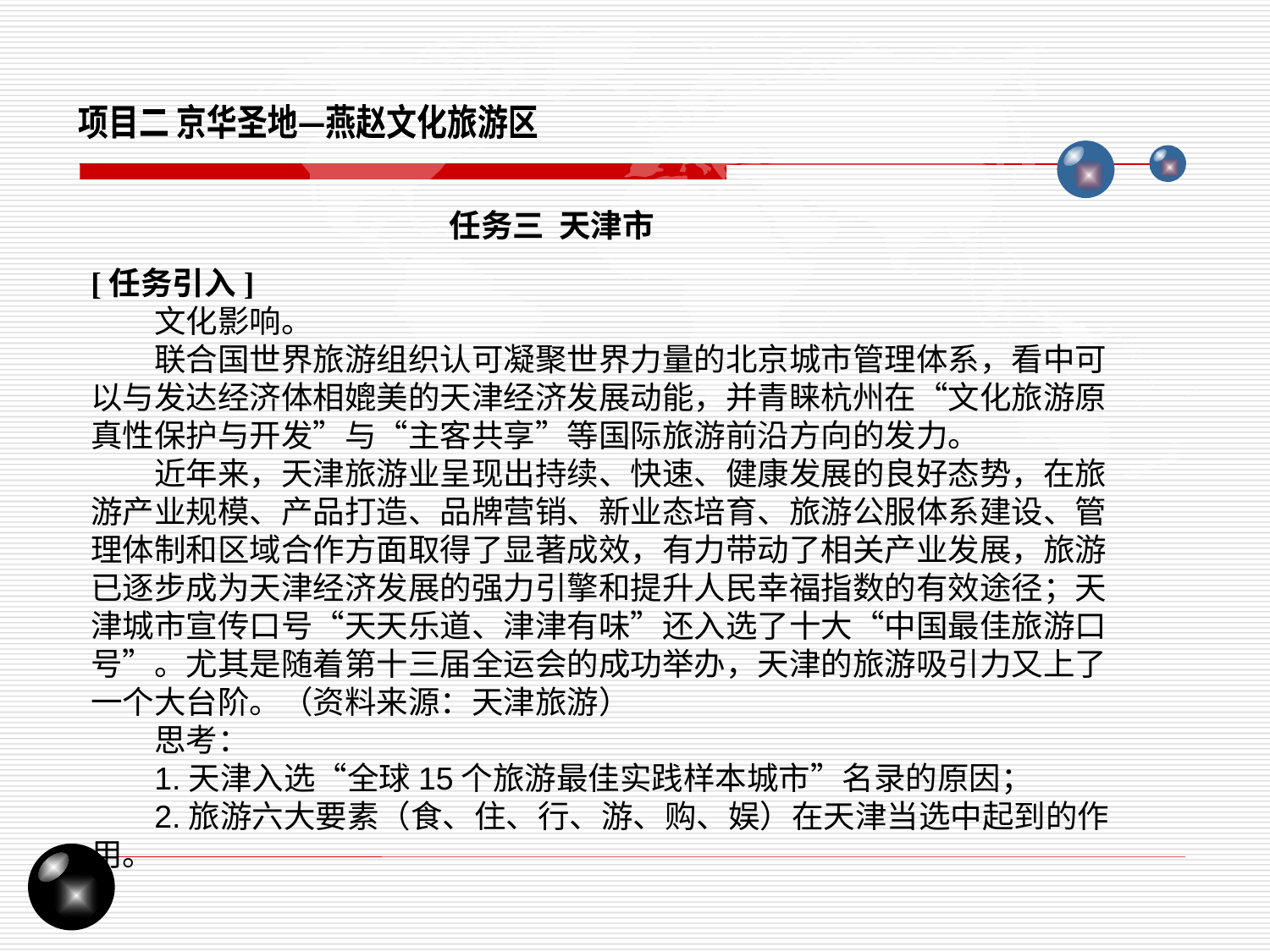

项目二 京华圣地—燕赵文化旅游区
任务三  天津市

[任务引入]
文化影响。
联合国世界旅游组织认可凝聚世界力量的北京城市管理体系，看中可以与发达经济体相媲美的天津经济发展动能，并青睐杭州在“文化旅游原真性保护与开发”与“主客共享”等国际旅游前沿方向的发力。
近年来，天津旅游业呈现出持续、快速、健康发展的良好态势，在旅游产业规模、产品打造、品牌营销、新业态培育、旅游公服体系建设、管理体制和区域合作方面取得了显著成效，有力带动了相关产业发展，旅游已逐步成为天津经济发展的强力引擎和提升人民幸福指数的有效途径；天津城市宣传口号“天天乐道、津津有味”还入选了十大“中国最佳旅游口号”。尤其是随着第十三届全运会的成功举办，天津的旅游吸引力又上了一个大台阶。（资料来源：天津旅游）
思考：
1.天津入选“全球15个旅游最佳实践样本城市”名录的原因；
2.旅游六大要素（食、住、行、游、购、娱）在天津当选中起到的作用。